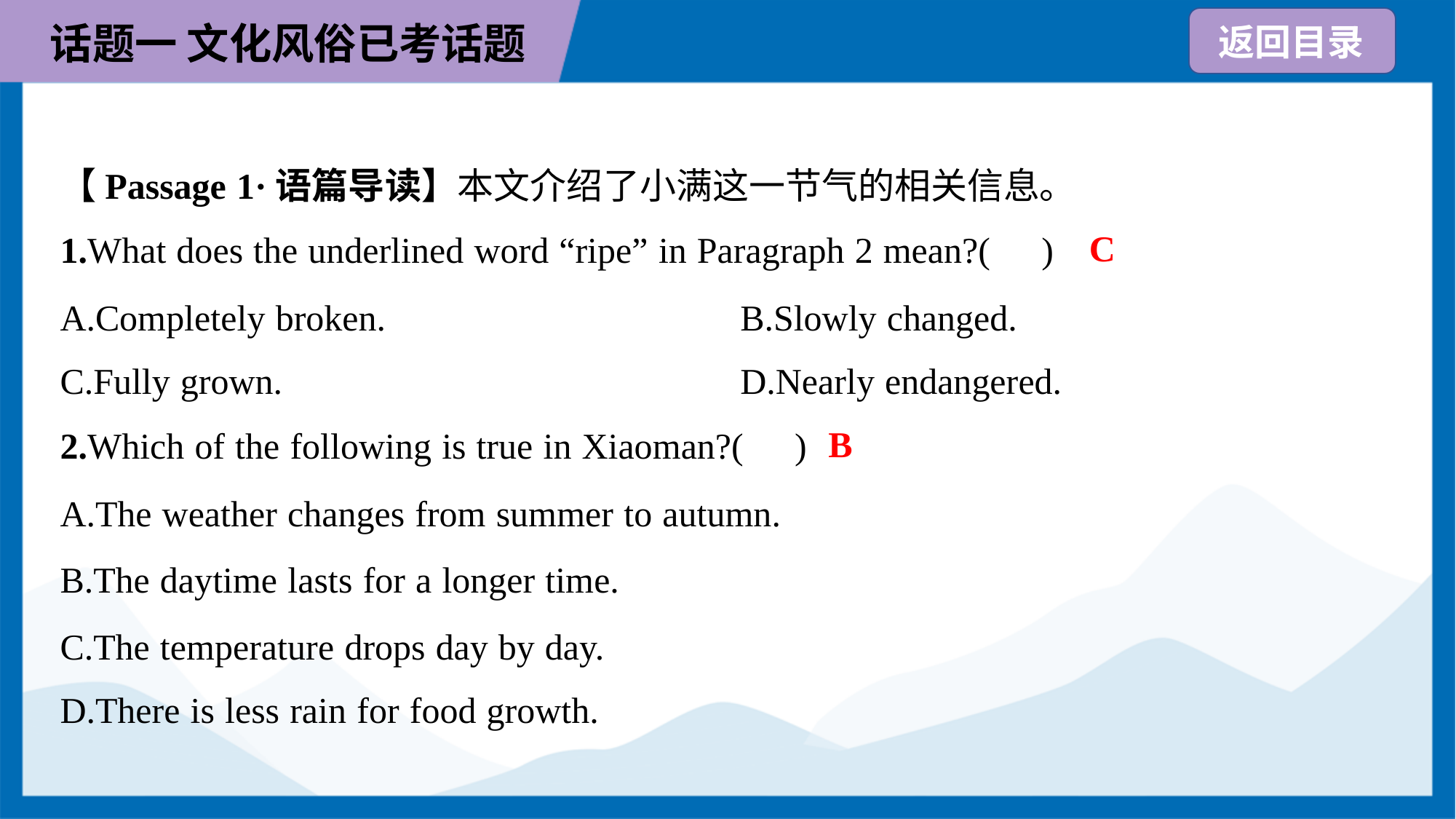

【Passage 1·语篇导读】本文介绍了小满这一节气的相关信息。
C
1.What does the underlined word “ripe” in Paragraph 2 mean?(     )
A.Completely broken.	B.Slowly changed.
C.Fully grown.	D.Nearly endangered.
B
2.Which of the following is true in Xiaoman?(     )
A.The weather changes from summer to autumn.
B.The daytime lasts for a longer time.
C.The temperature drops day by day.
D.There is less rain for food growth.